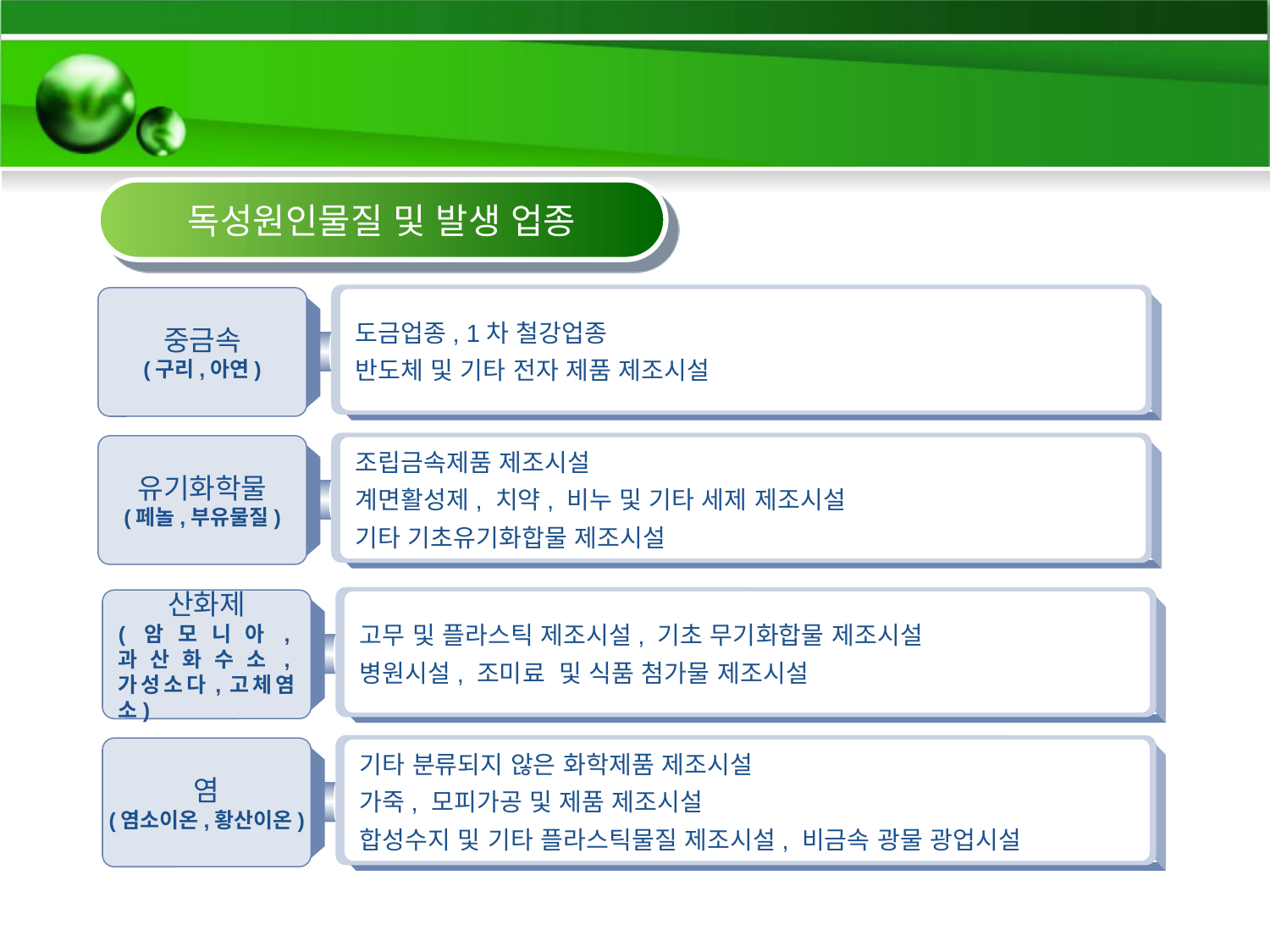

독성원인물질 및 발생 업종

중금속
(구리,아연)
도금업종, 1차 철강업종
반도체 및 기타 전자 제품 제조시설

유기화학물
(페놀,부유물질)
조립금속제품 제조시설
계면활성제, 치약, 비누 및 기타 세제 제조시설
기타 기초유기화합물 제조시설

산화제
(암모니아,과산화수소,가성소다,고체염소)
고무 및 플라스틱 제조시설, 기초 무기화합물 제조시설
병원시설, 조미료  및 식품 첨가물 제조시설

염
(염소이온,황산이온)
기타 분류되지 않은 화학제품 제조시설
가죽, 모피가공 및 제품 제조시설
합성수지 및 기타 플라스틱물질 제조시설, 비금속 광물 광업시설